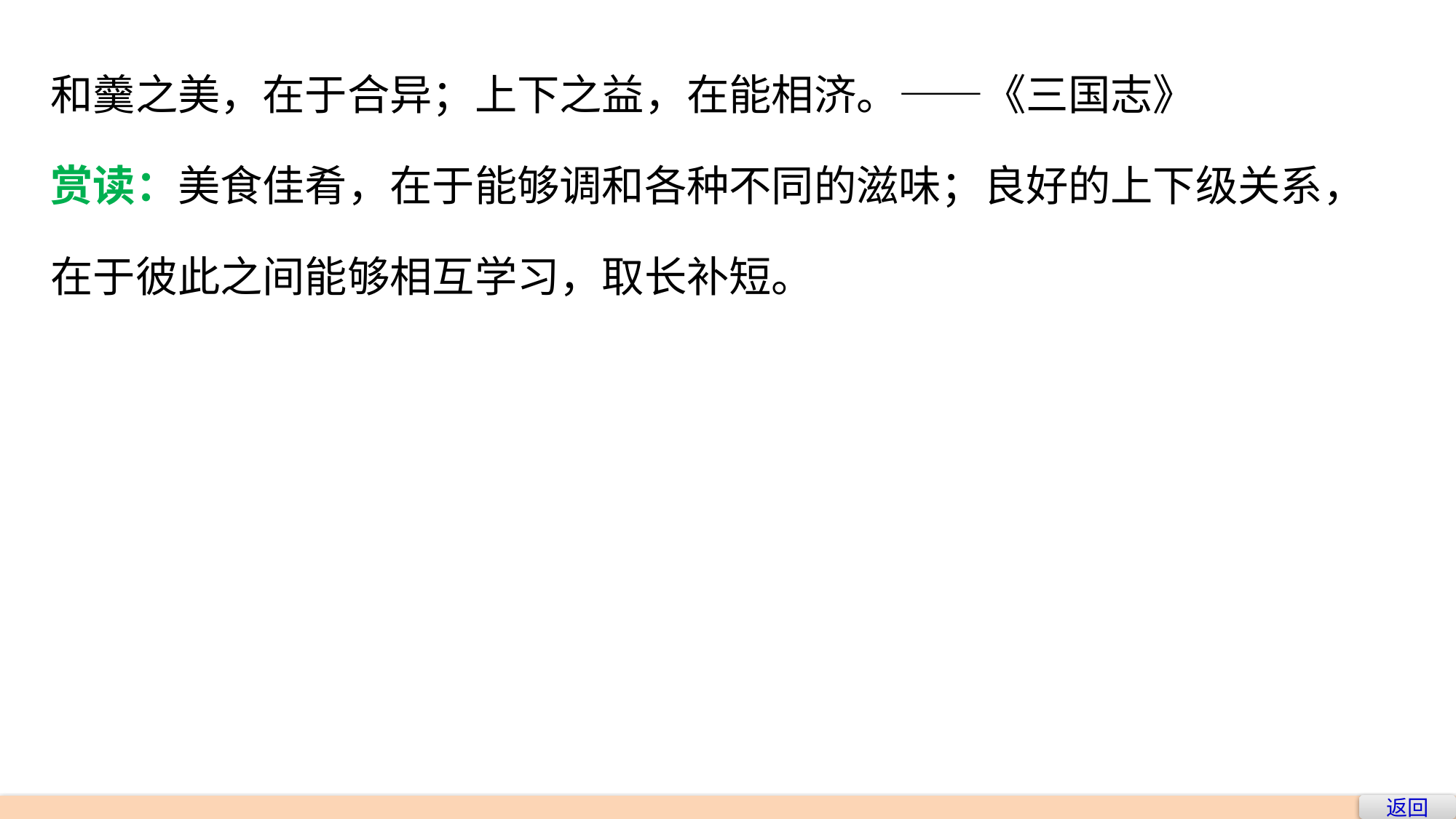

和羹之美，在于合异；上下之益，在能相济。——《三国志》
赏读：美食佳肴，在于能够调和各种不同的滋味；良好的上下级关系，在于彼此之间能够相互学习，取长补短。
返回